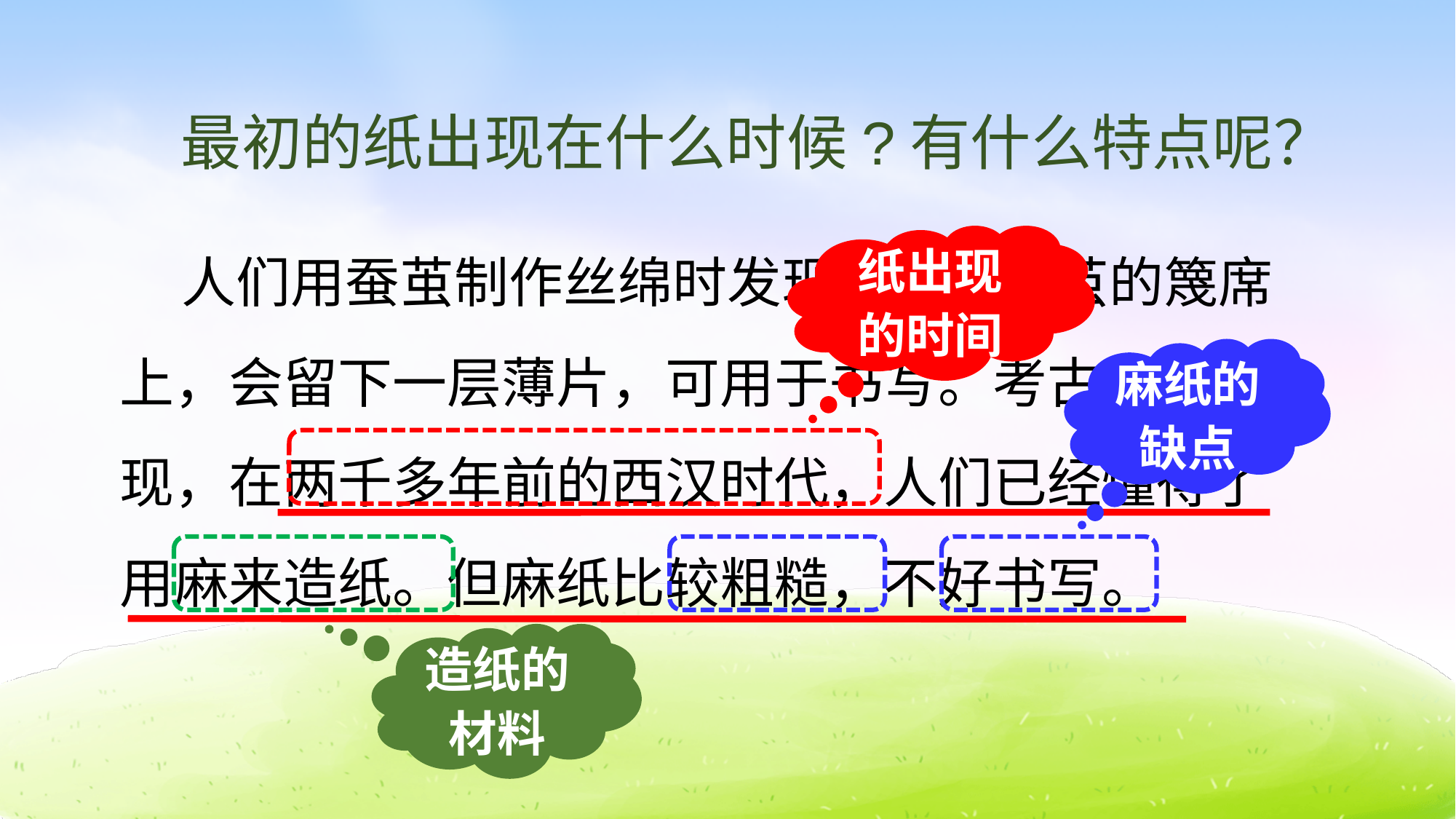

最初的纸出现在什么时候?有什么特点呢？
    人们用蚕茧制作丝绵时发现，盛放蚕茧的篾席上，会留下一层薄片，可用于书写。考古学家发现，在两千多年前的西汉时代，人们已经懂得了用麻来造纸。但麻纸比较粗糙，不好书写。
纸出现的时间
麻纸的缺点

造纸的材料